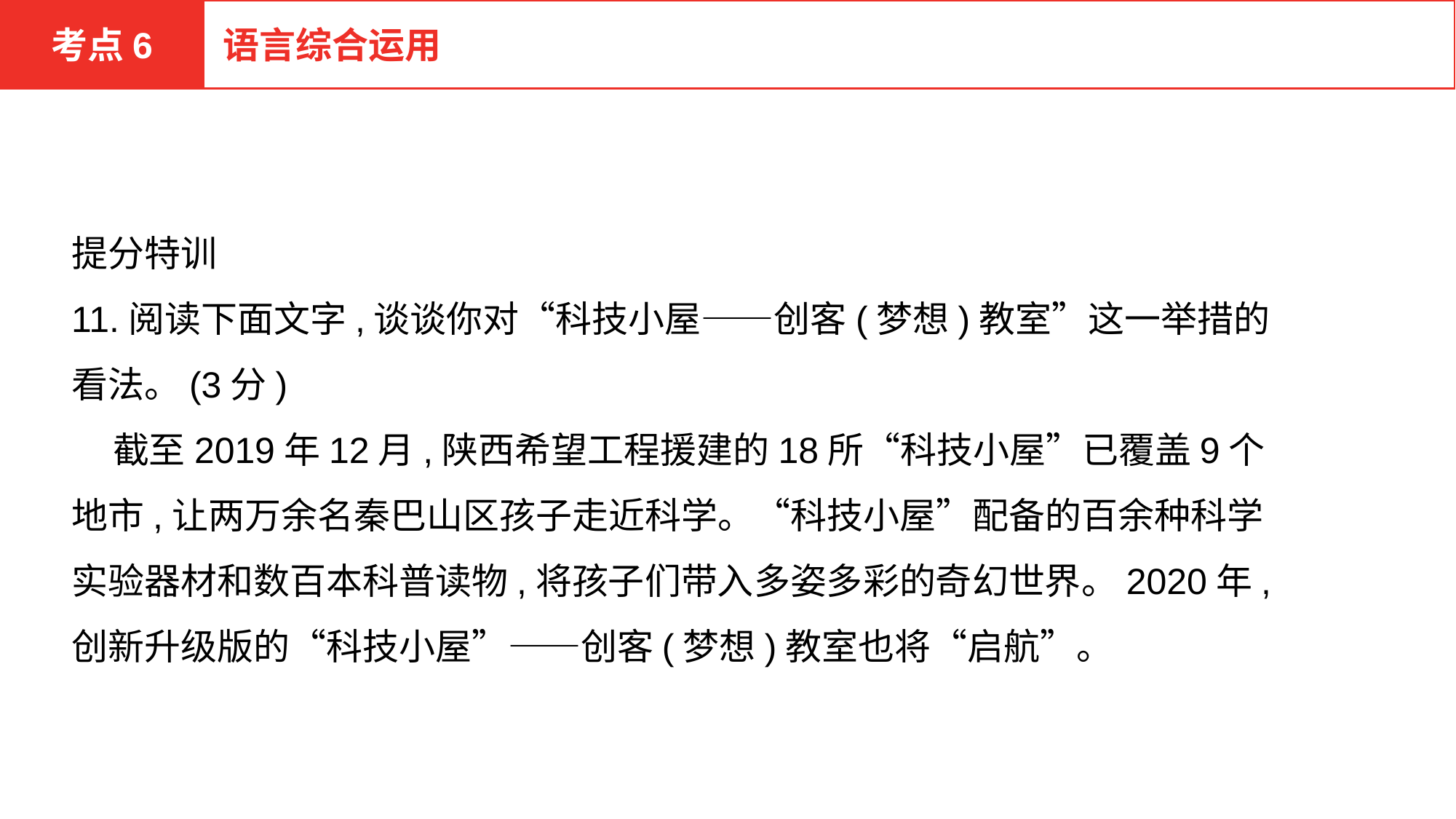

考点6
语言综合运用
提分特训
11.阅读下面文字,谈谈你对“科技小屋——创客(梦想)教室”这一举措的看法。(3分)
    截至2019年12月,陕西希望工程援建的18所“科技小屋”已覆盖9个地市,让两万余名秦巴山区孩子走近科学。“科技小屋”配备的百余种科学实验器材和数百本科普读物,将孩子们带入多姿多彩的奇幻世界。2020年,创新升级版的“科技小屋”——创客(梦想)教室也将“启航”。